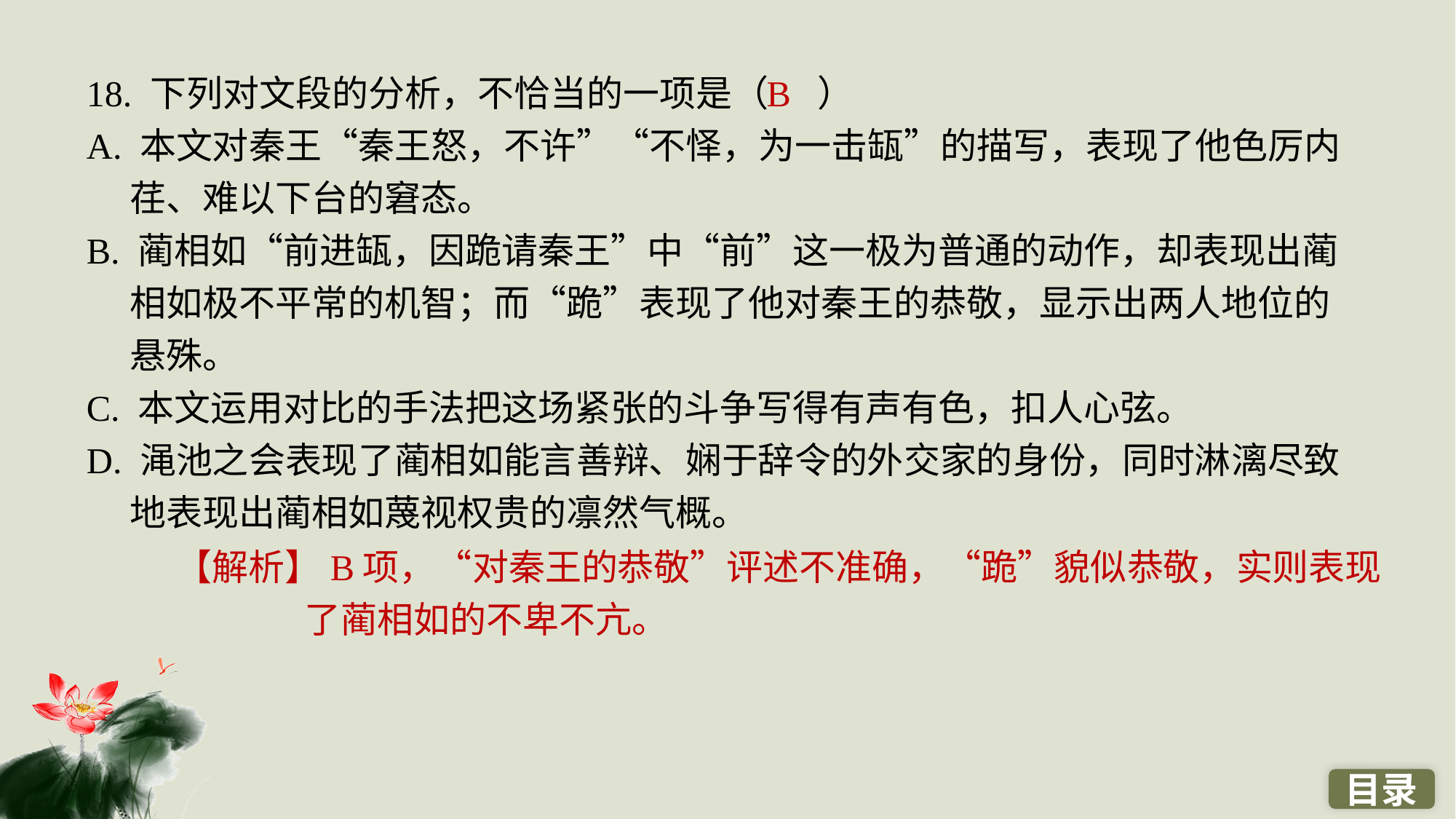

18. 下列对文段的分析，不恰当的一项是（      ）
A. 本文对秦王“秦王怒，不许”“不怿，为一击缻”的描写，表现了他色厉内荏、难以下台的窘态。
B. 蔺相如“前进缻，因跪请秦王”中“前”这一极为普通的动作，却表现出蔺相如极不平常的机智；而“跪”表现了他对秦王的恭敬，显示出两人地位的悬殊。
C. 本文运用对比的手法把这场紧张的斗争写得有声有色，扣人心弦。
D. 渑池之会表现了蔺相如能言善辩、娴于辞令的外交家的身份，同时淋漓尽致地表现出蔺相如蔑视权贵的凛然气概。
B
【解析】B项，“对秦王的恭敬”评述不准确，“跪”貌似恭敬，实则表现了蔺相如的不卑不亢。